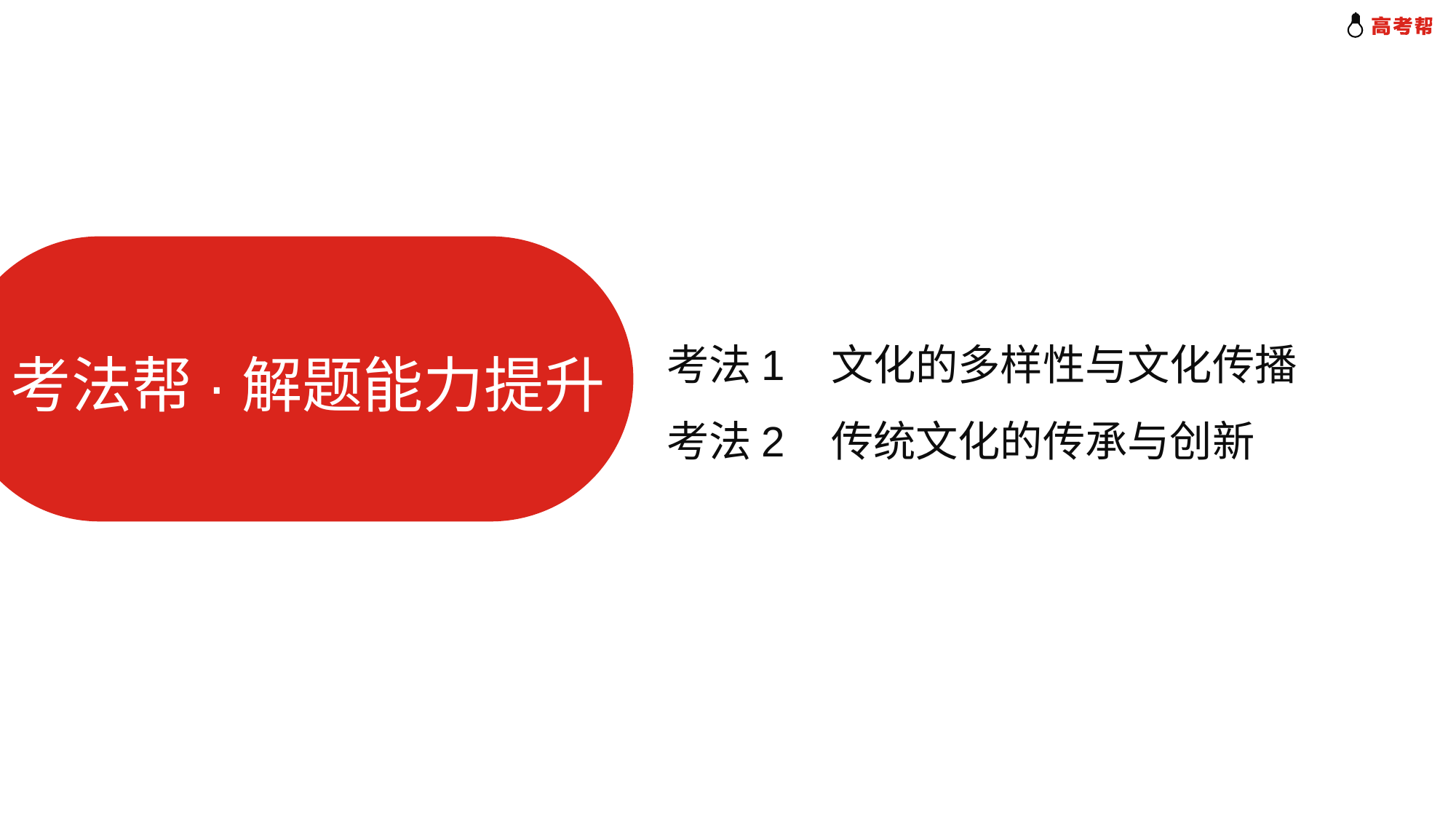

考法1   文化的多样性与文化传播
考法2   传统文化的传承与创新

考法帮·解题能力提升